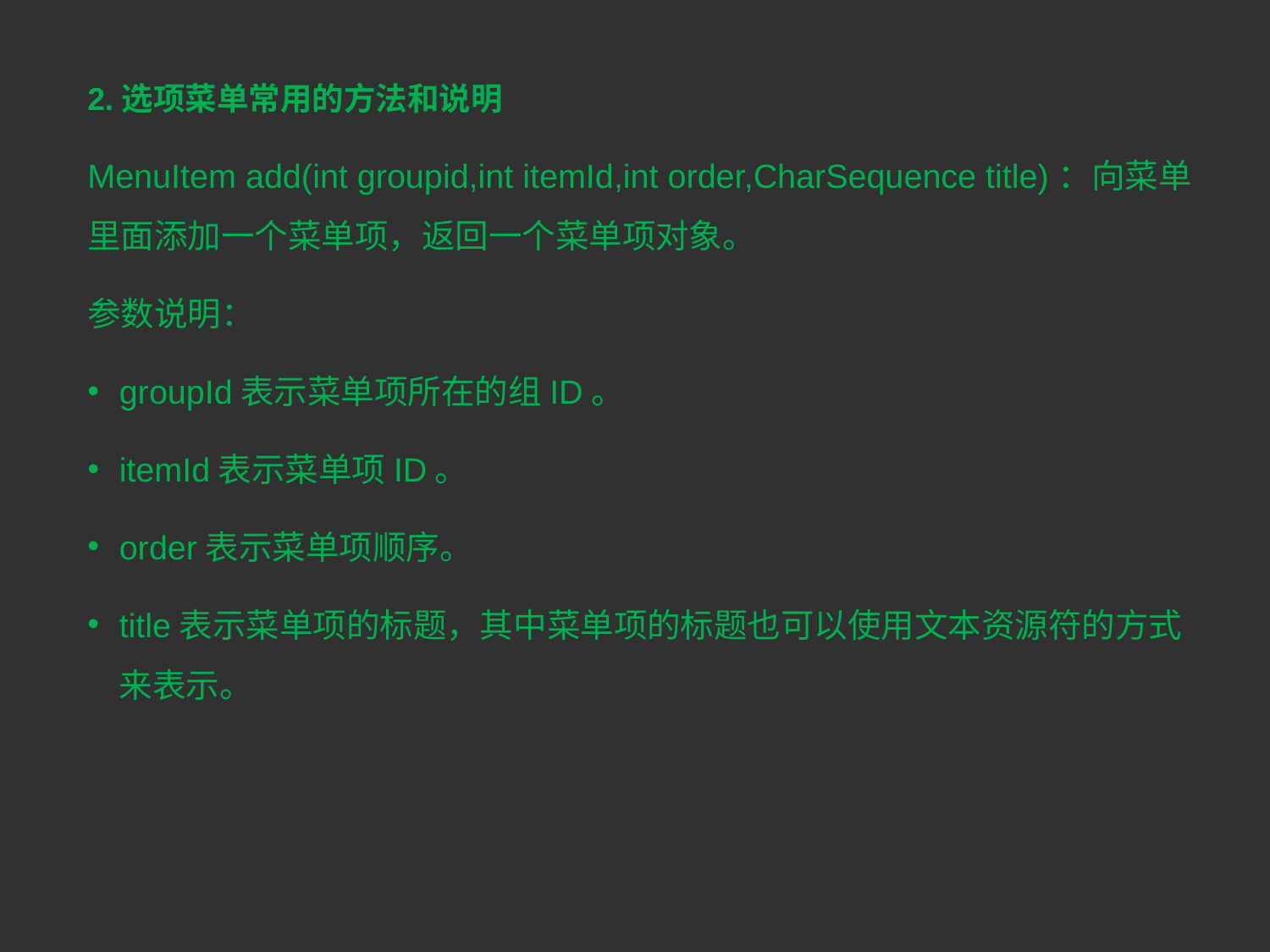

2.选项菜单常用的方法和说明
MenuItem add(int groupid,int itemId,int order,CharSequence title)：向菜单里面添加一个菜单项，返回一个菜单项对象。
参数说明：
groupId表示菜单项所在的组ID。
itemId表示菜单项ID。
order表示菜单项顺序。
title表示菜单项的标题，其中菜单项的标题也可以使用文本资源符的方式来表示。
# 。